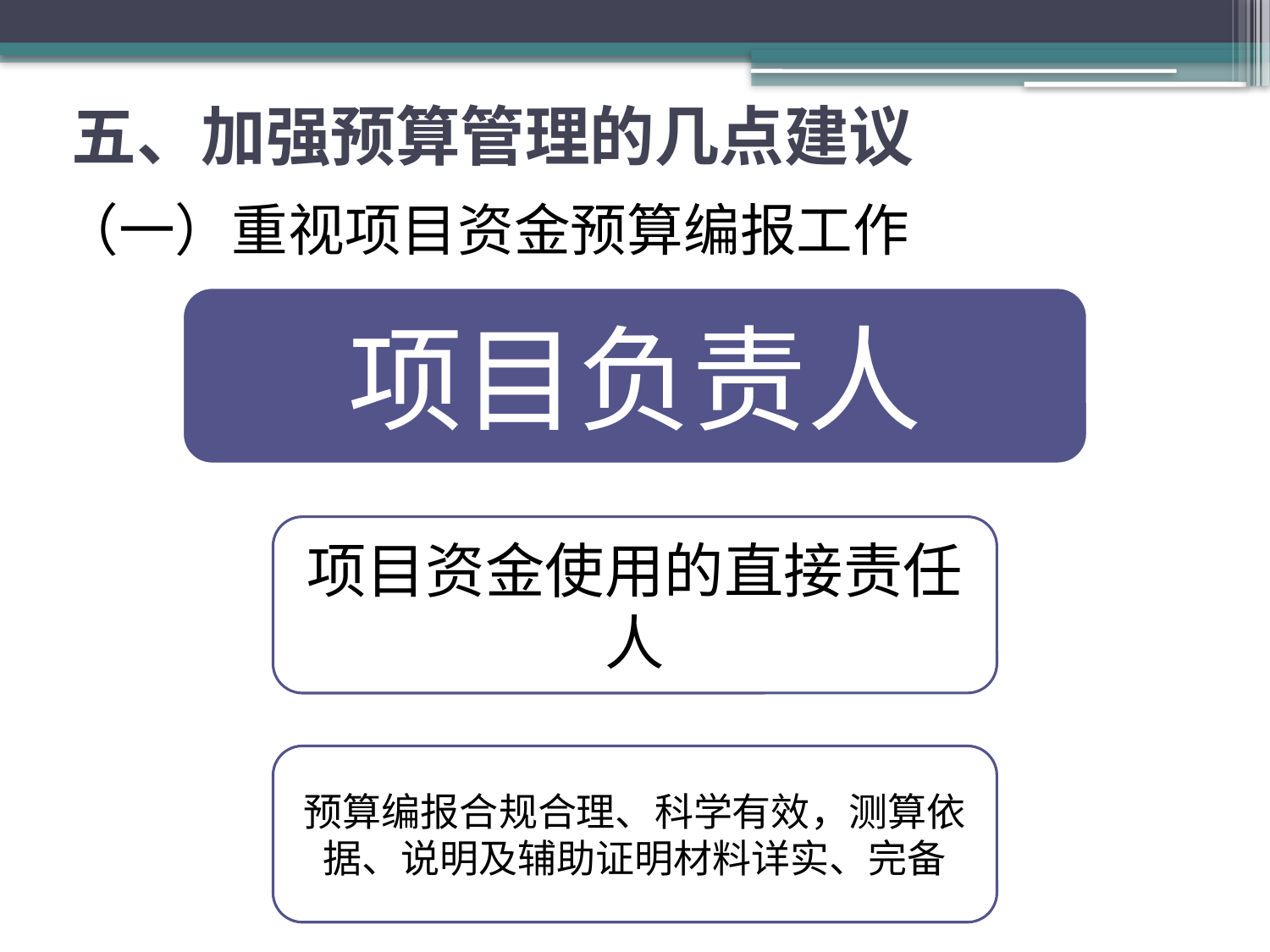

# 五、加强预算管理的几点建议
（一）重视项目资金预算编报工作

项目负责人
项目资金使用的直接责任人
预算编报合规合理、科学有效，测算依据、说明及辅助证明材料详实、完备